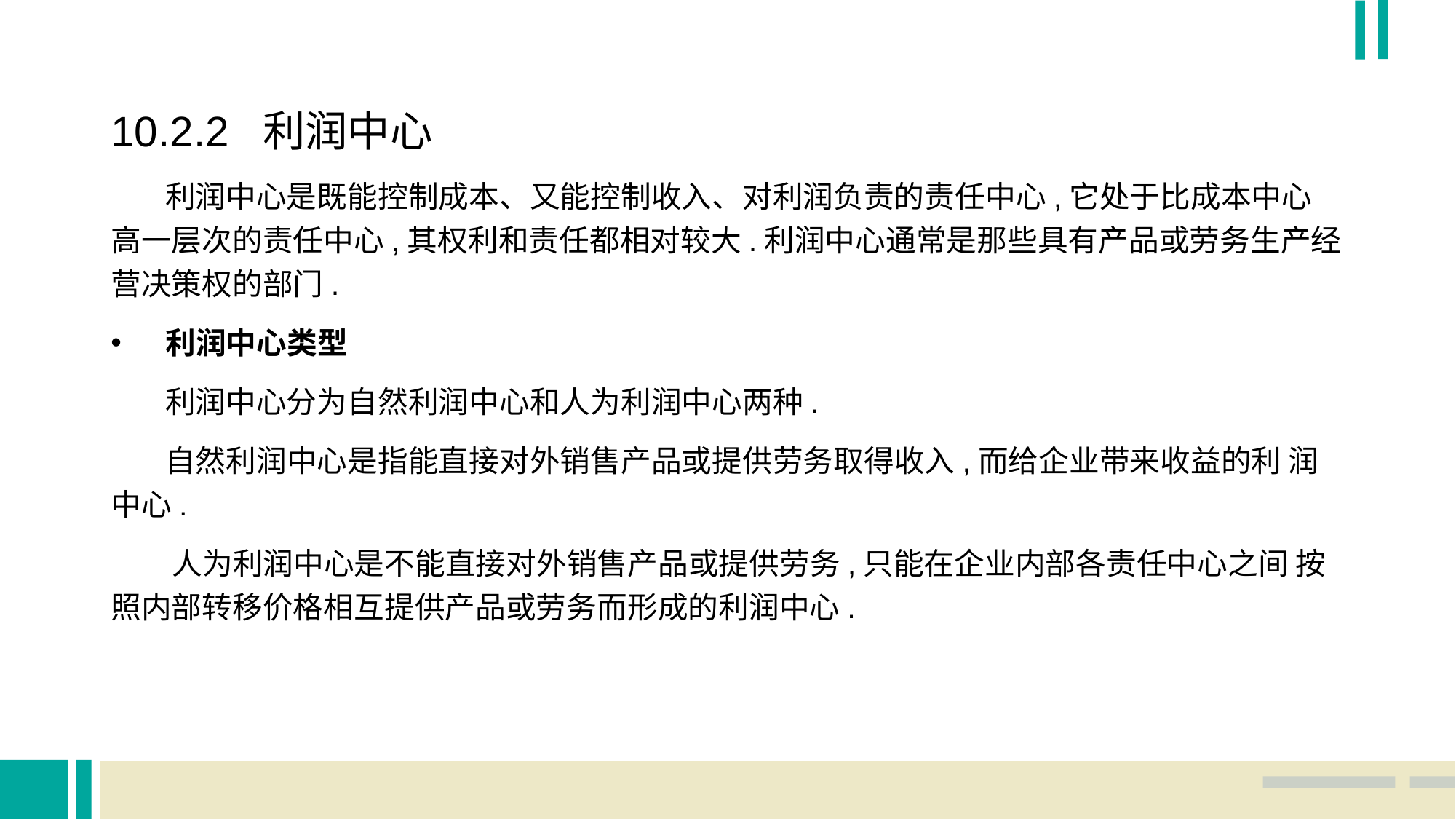

10.2.2  利润中心
       利润中心是既能控制成本、又能控制收入、对利润负责的责任中心,它处于比成本中心 高一层次的责任中心,其权利和责任都相对较大.利润中心通常是那些具有产品或劳务生产经营决策权的部门.
利润中心类型
       利润中心分为自然利润中心和人为利润中心两种.
       自然利润中心是指能直接对外销售产品或提供劳务取得收入,而给企业带来收益的利 润中心.
        人为利润中心是不能直接对外销售产品或提供劳务,只能在企业内部各责任中心之间 按照内部转移价格相互提供产品或劳务而形成的利润中心.